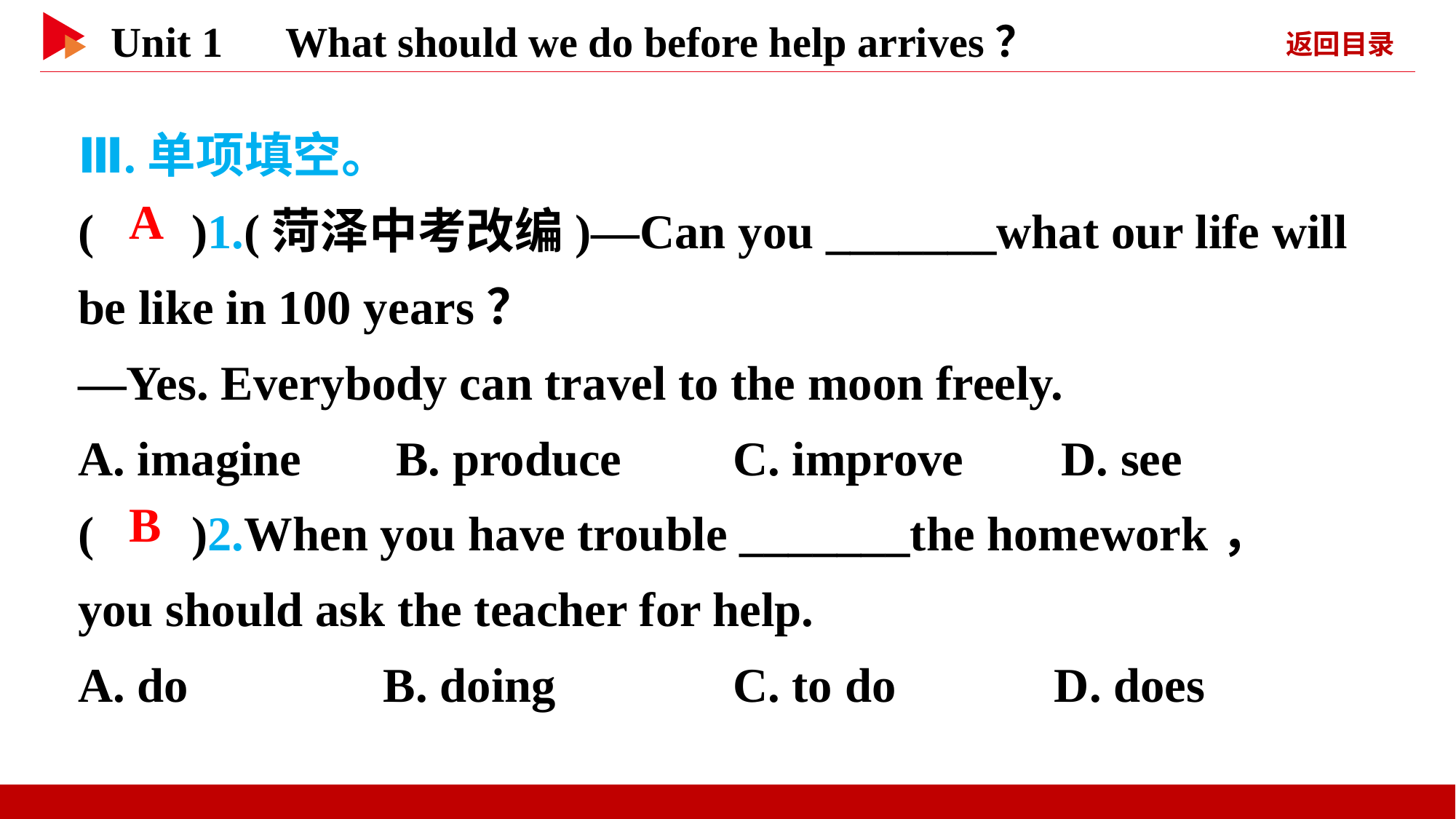

Ⅲ.单项填空。
(        )1.(菏泽中考改编)—Can you _______what our life will be like in 100 years？
—Yes. Everybody can travel to the moon freely.
A. imagine　  B. produce		C. improve        D. see
(        )2.When you have trouble _______the homework， you should ask the teacher for help.
A. do                B. doing		C. to do             D. does
   A
   B